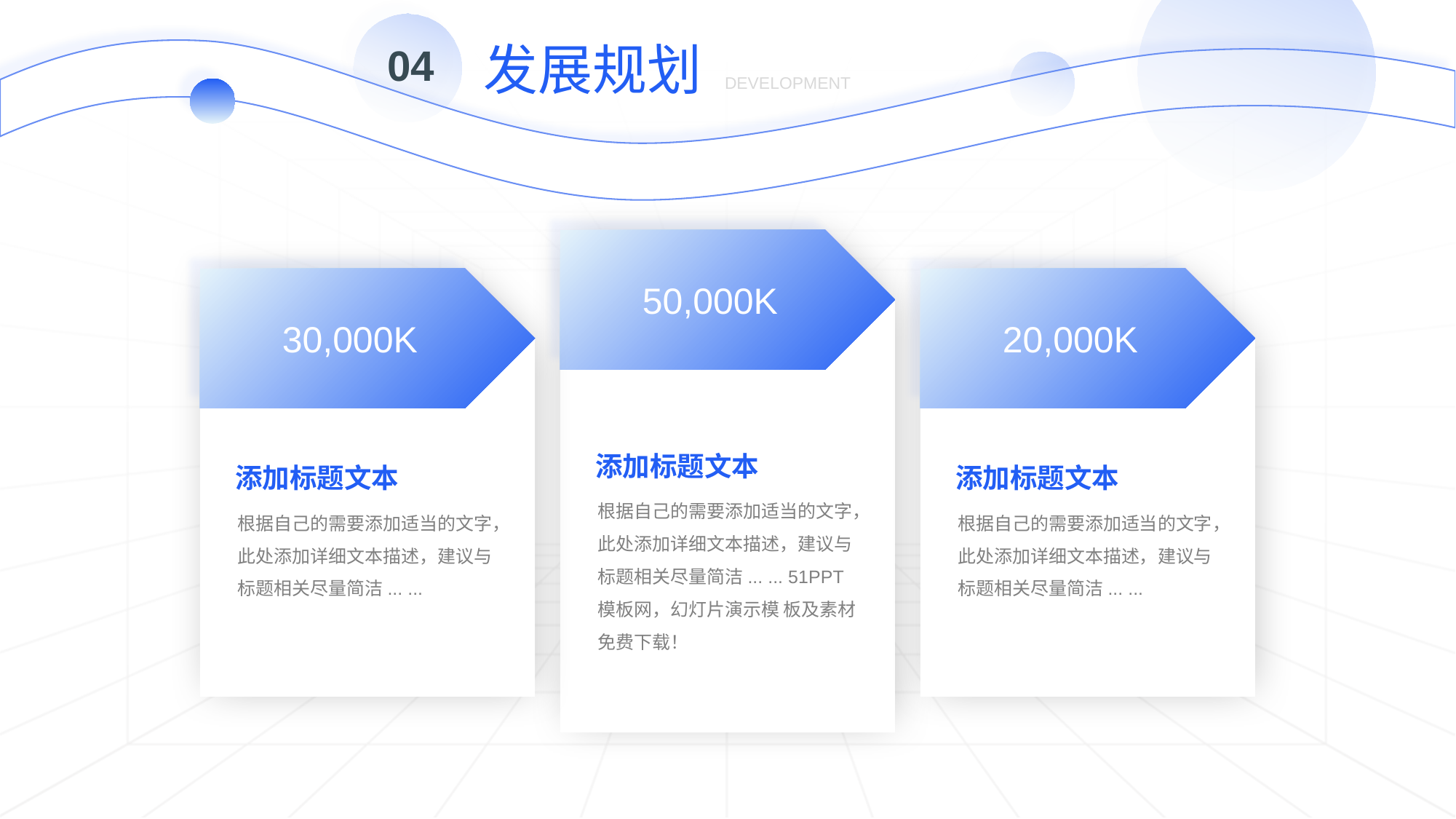

发展规划
04
DEVELOPMENT

50,000K

30,000K
20,000K
添加标题文本
根据自己的需要添加适当的文字，此处添加详细文本描述，建议与标题相关尽量简洁... ... 51PPT模板网，幻灯片演示模 板及素材免费下载！
添加标题文本
根据自己的需要添加适当的文字，此处添加详细文本描述，建议与标题相关尽量简洁... ...
添加标题文本
根据自己的需要添加适当的文字，此处添加详细文本描述，建议与标题相关尽量简洁... ...